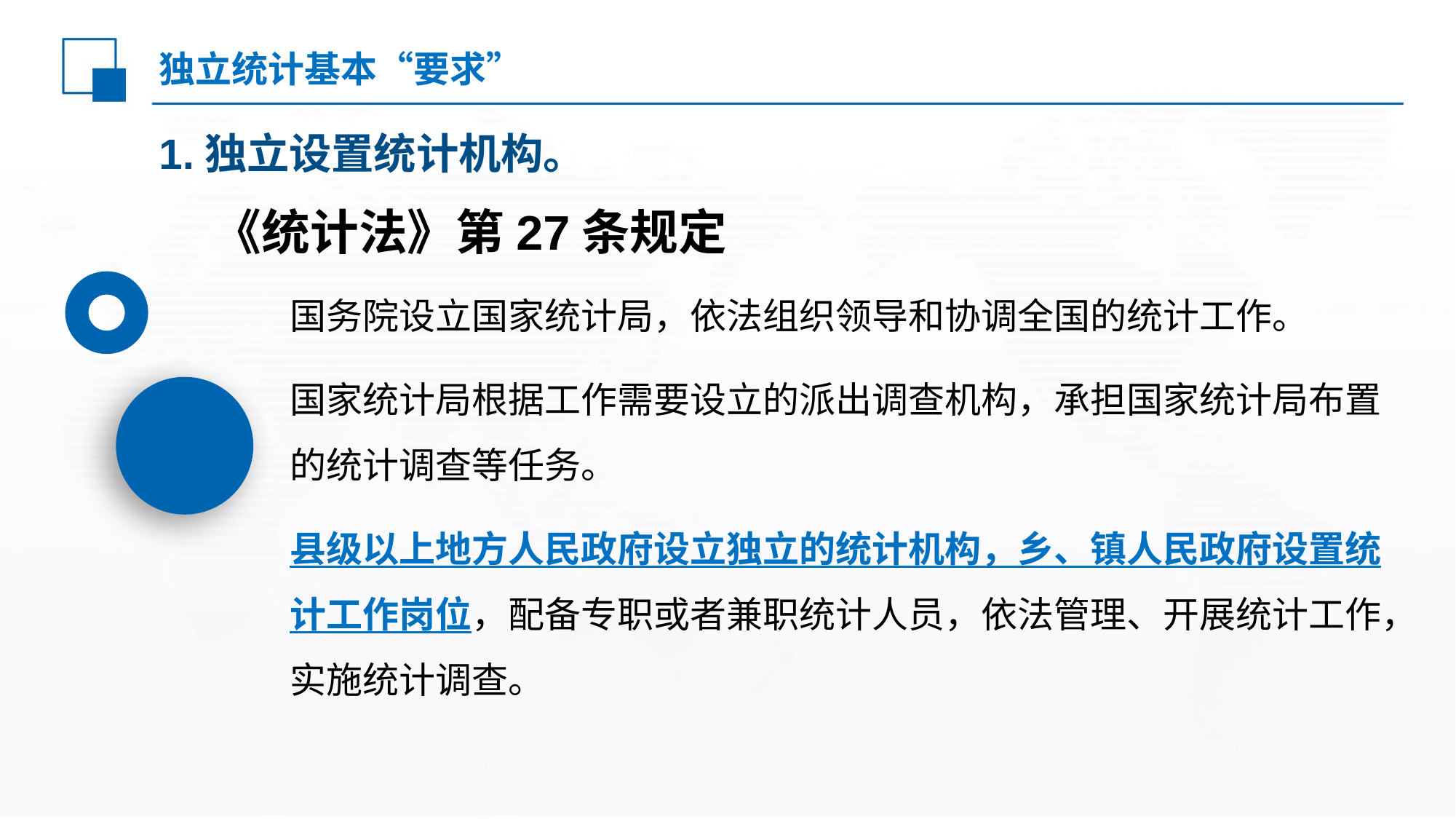

独立统计基本“要求”
1.独立设置统计机构。
《统计法》第27条规定
国务院设立国家统计局，依法组织领导和协调全国的统计工作。
国家统计局根据工作需要设立的派出调查机构，承担国家统计局布置的统计调查等任务。
县级以上地方人民政府设立独立的统计机构，乡、镇人民政府设置统计工作岗位，配备专职或者兼职统计人员，依法管理、开展统计工作，实施统计调查。